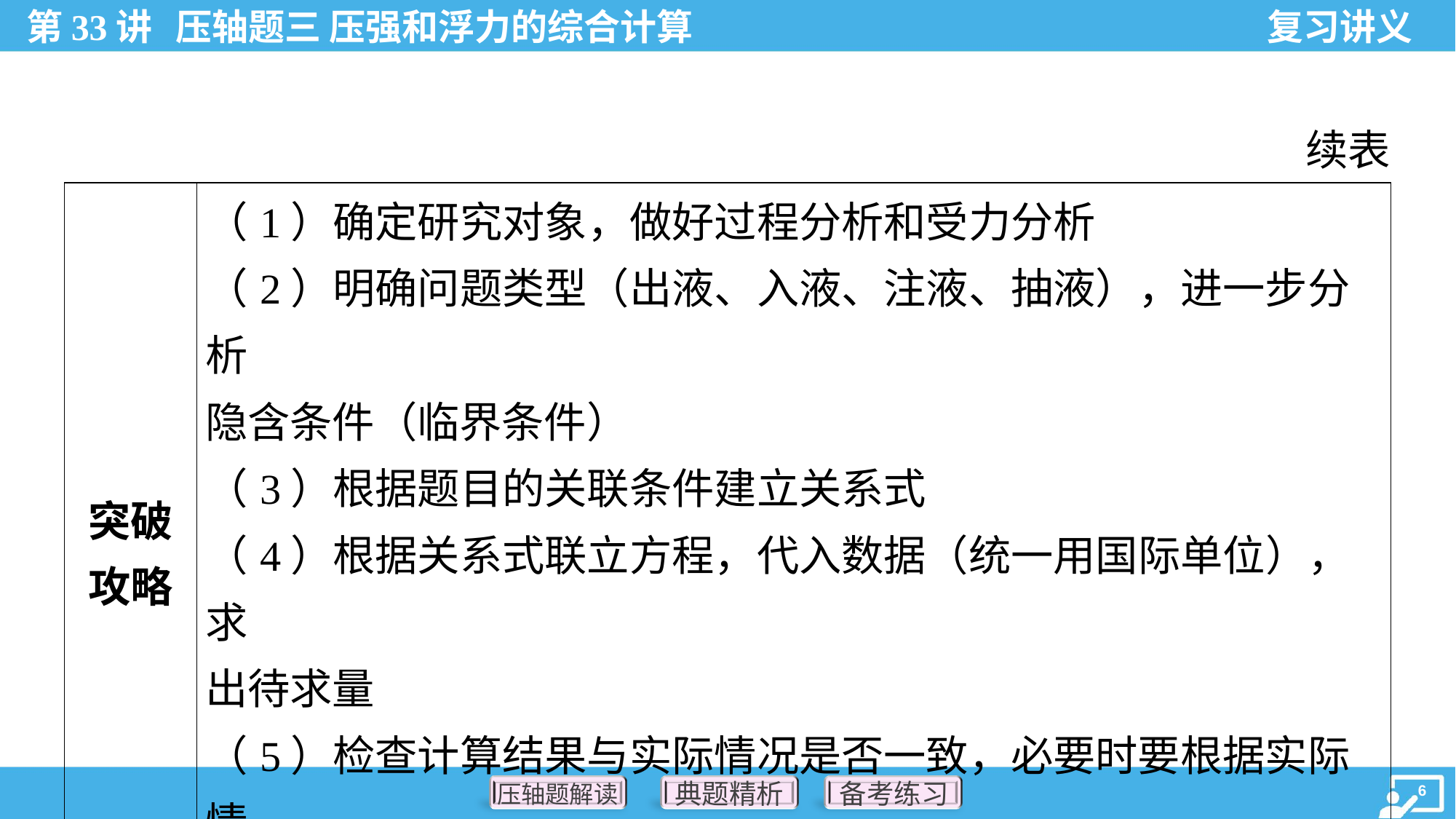

续表
| 突破 攻略 | （1）确定研究对象，做好过程分析和受力分析 （2）明确问题类型（出液、入液、注液、抽液），进一步分析 隐含条件（临界条件） （3）根据题目的关联条件建立关系式 （4）根据关系式联立方程，代入数据（统一用国际单位），求 出待求量 （5）检查计算结果与实际情况是否一致，必要时要根据实际情 况进行讨论 |
| --- | --- |